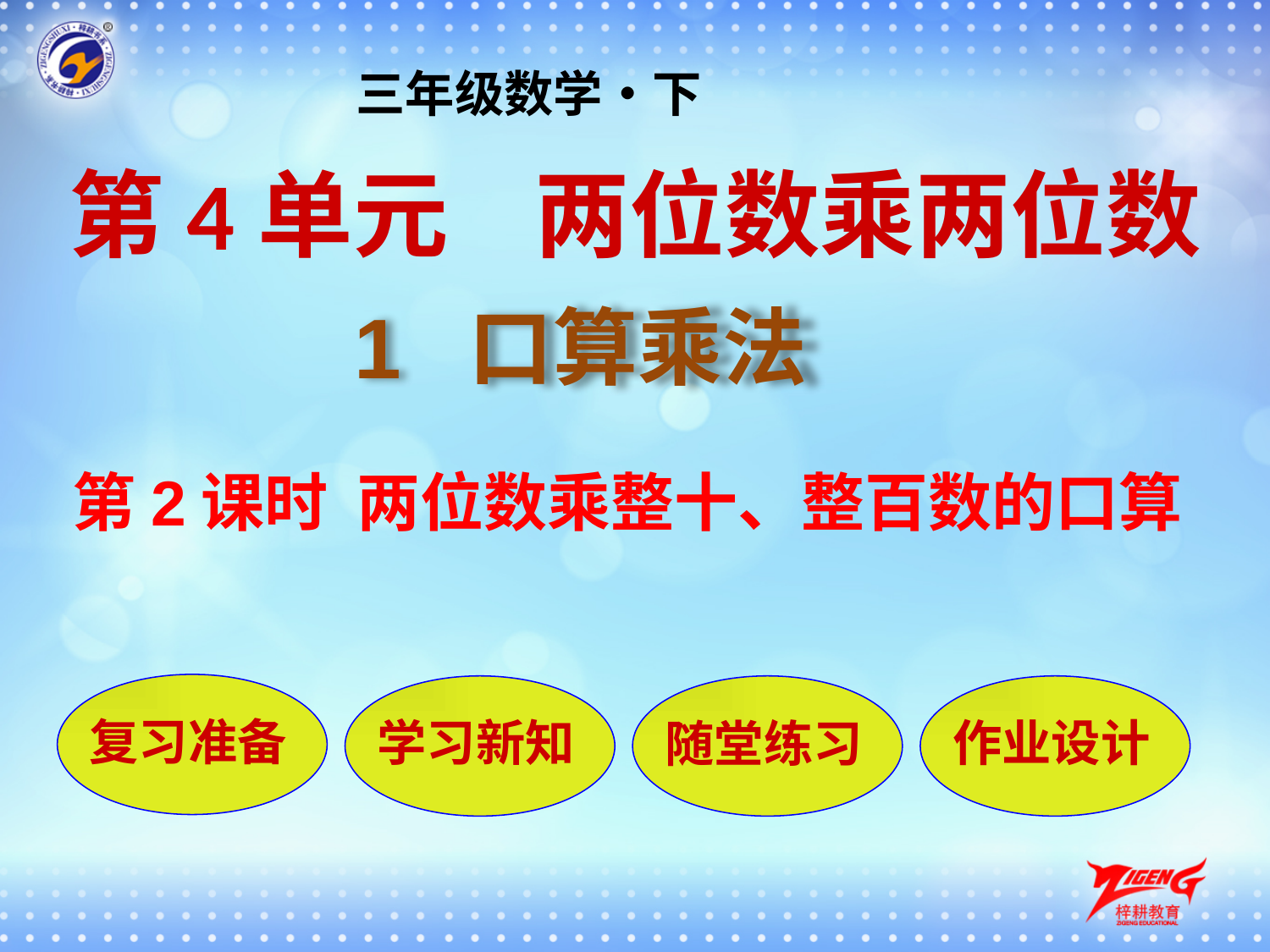

三年级数学•下
第4单元    两位数乘两位数
1  口算乘法
第2课时  两位数乘整十、整百数的口算

复习准备

学习新知

随堂练习

作业设计